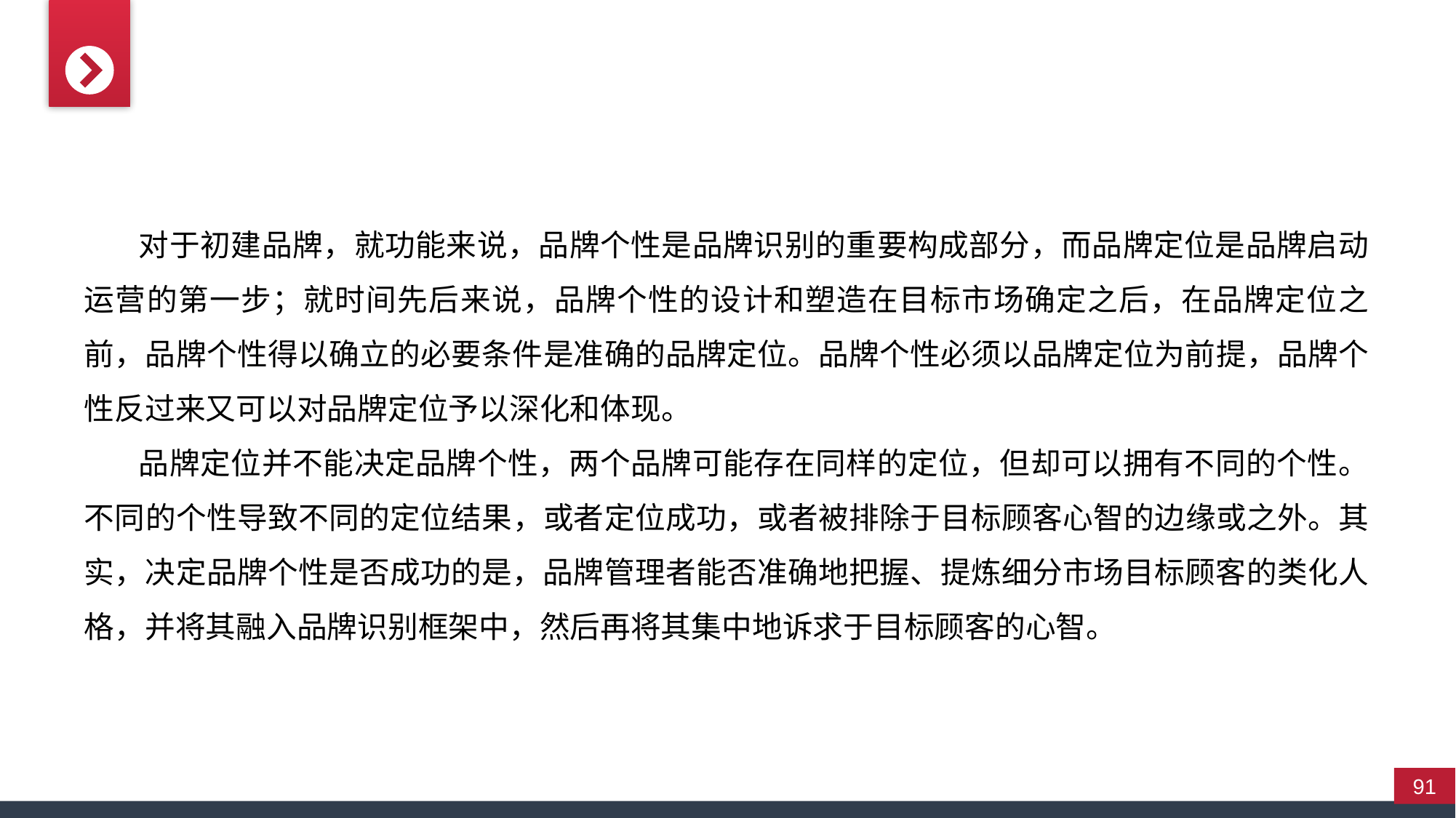

对于初建品牌，就功能来说，品牌个性是品牌识别的重要构成部分，而品牌定位是品牌启动运营的第一步；就时间先后来说，品牌个性的设计和塑造在目标市场确定之后，在品牌定位之前，品牌个性得以确立的必要条件是准确的品牌定位。品牌个性必须以品牌定位为前提，品牌个性反过来又可以对品牌定位予以深化和体现。
品牌定位并不能决定品牌个性，两个品牌可能存在同样的定位，但却可以拥有不同的个性。不同的个性导致不同的定位结果，或者定位成功，或者被排除于目标顾客心智的边缘或之外。其实，决定品牌个性是否成功的是，品牌管理者能否准确地把握、提炼细分市场目标顾客的类化人格，并将其融入品牌识别框架中，然后再将其集中地诉求于目标顾客的心智。